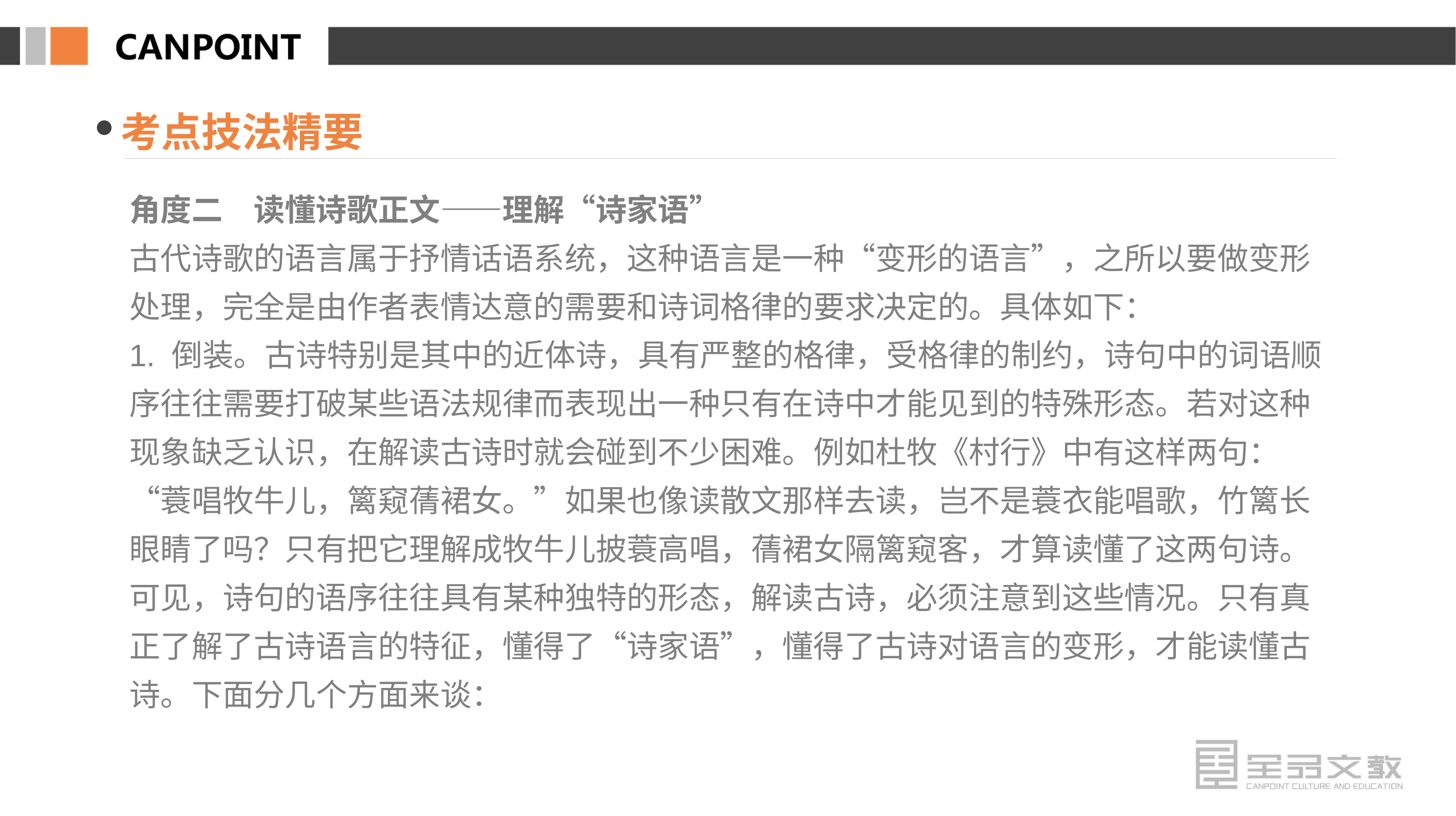

考点技法精要

角度二　读懂诗歌正文——理解“诗家语”
古代诗歌的语言属于抒情话语系统，这种语言是一种“变形的语言”，之所以要做变形处理，完全是由作者表情达意的需要和诗词格律的要求决定的。具体如下：
1. 倒装。古诗特别是其中的近体诗，具有严整的格律，受格律的制约，诗句中的词语顺序往往需要打破某些语法规律而表现出一种只有在诗中才能见到的特殊形态。若对这种现象缺乏认识，在解读古诗时就会碰到不少困难。例如杜牧《村行》中有这样两句：“蓑唱牧牛儿，篱窥蒨裙女。”如果也像读散文那样去读，岂不是蓑衣能唱歌，竹篱长眼睛了吗？只有把它理解成牧牛儿披蓑高唱，蒨裙女隔篱窥客，才算读懂了这两句诗。可见，诗句的语序往往具有某种独特的形态，解读古诗，必须注意到这些情况。只有真正了解了古诗语言的特征，懂得了“诗家语”，懂得了古诗对语言的变形，才能读懂古诗。下面分几个方面来谈：